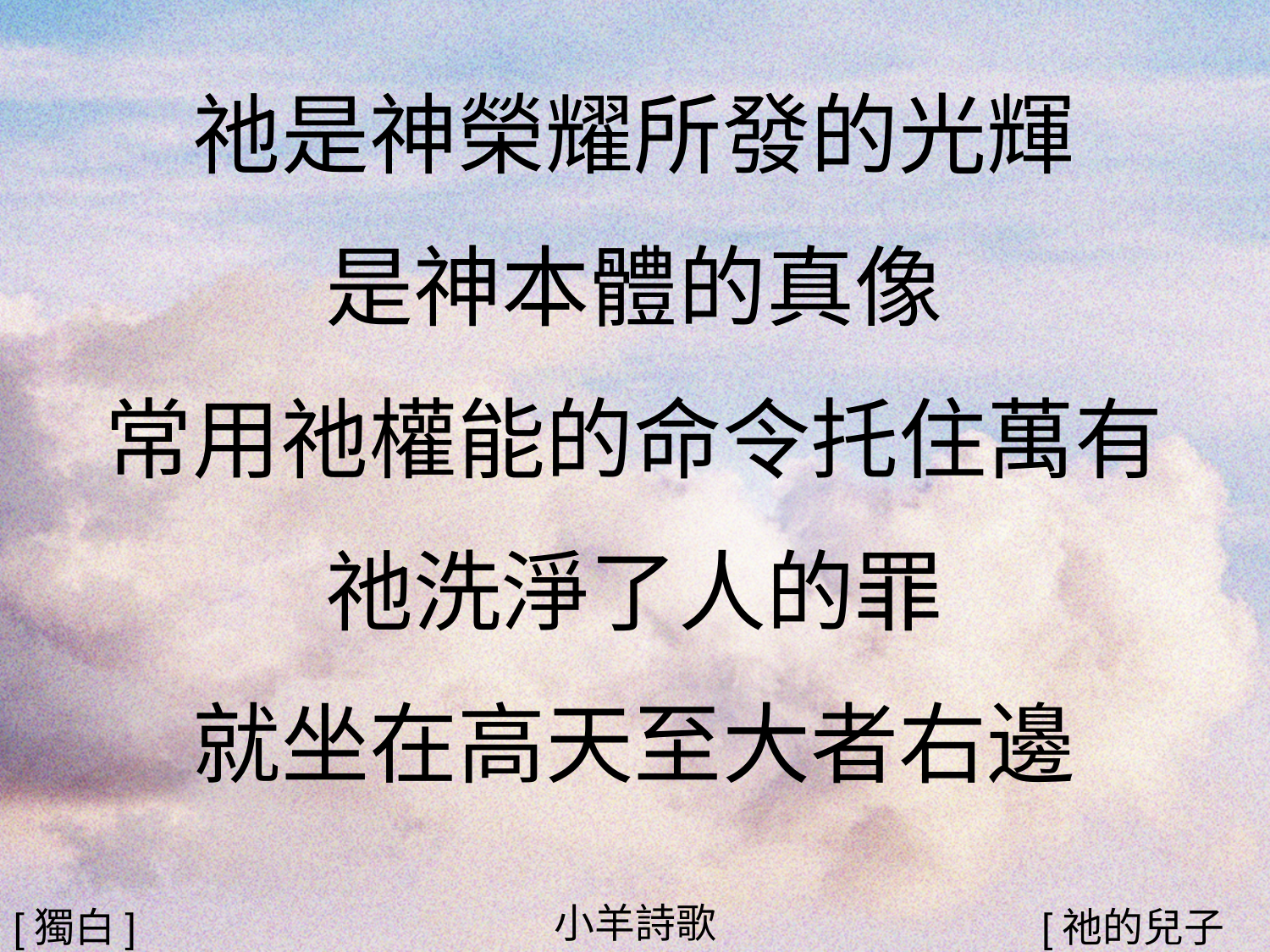

祂是神榮耀所發的光輝

是神本體的真像

常用祂權能的命令托住萬有

祂洗淨了人的罪

就坐在高天至大者右邊

#

小羊詩歌
[獨白]
[祂的兒子3/3]